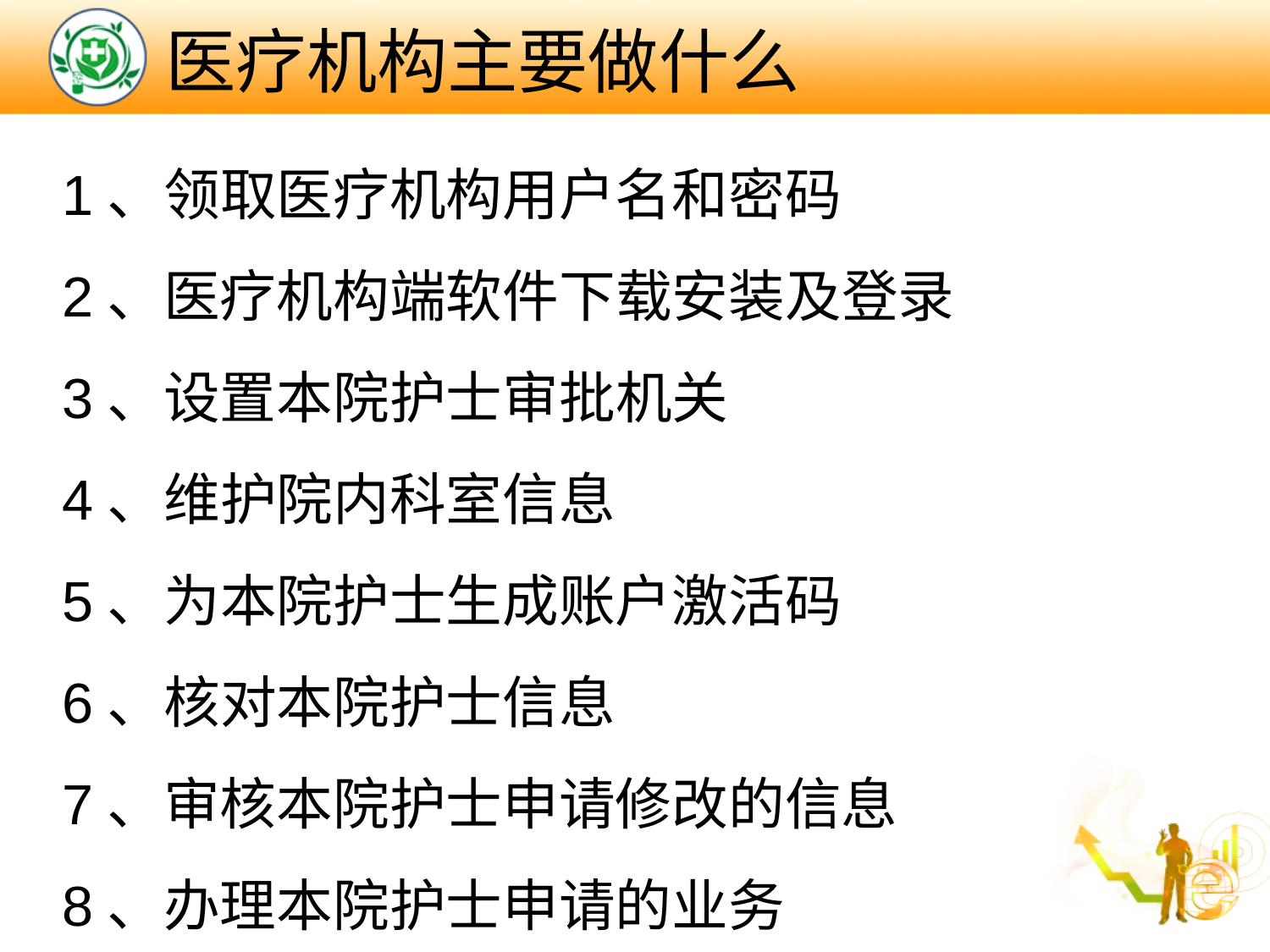

# 医疗机构主要做什么
1、领取医疗机构用户名和密码
2、医疗机构端软件下载安装及登录
3、设置本院护士审批机关
4、维护院内科室信息
5、为本院护士生成账户激活码
6、核对本院护士信息
7、审核本院护士申请修改的信息
8、办理本院护士申请的业务